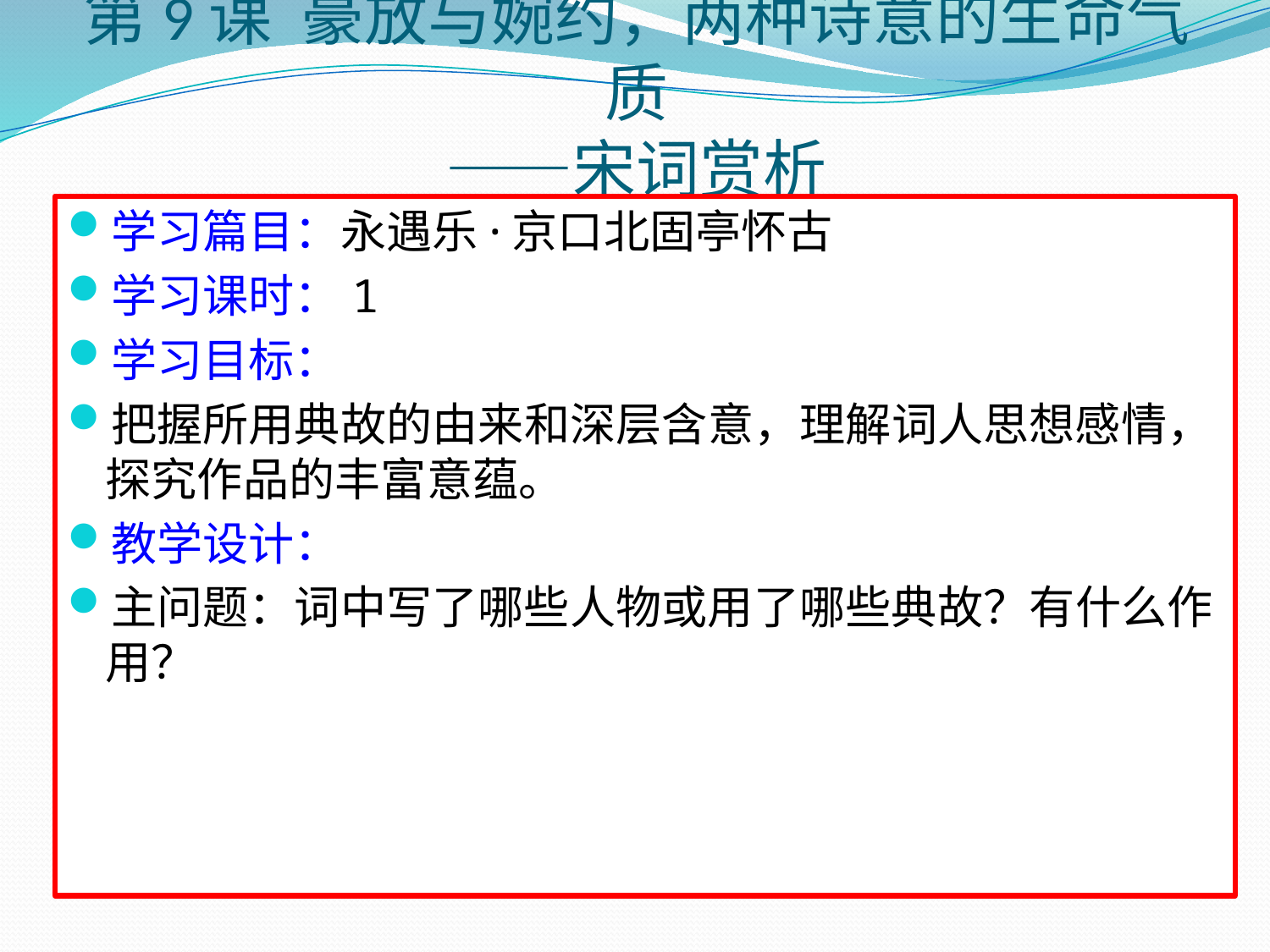

# 第9课  豪放与婉约，两种诗意的生命气质 ——宋词赏析
学习篇目：永遇乐·京口北固亭怀古
学习课时：1
学习目标：
把握所用典故的由来和深层含意，理解词人思想感情，探究作品的丰富意蕴。
教学设计：
主问题：词中写了哪些人物或用了哪些典故？有什么作用？